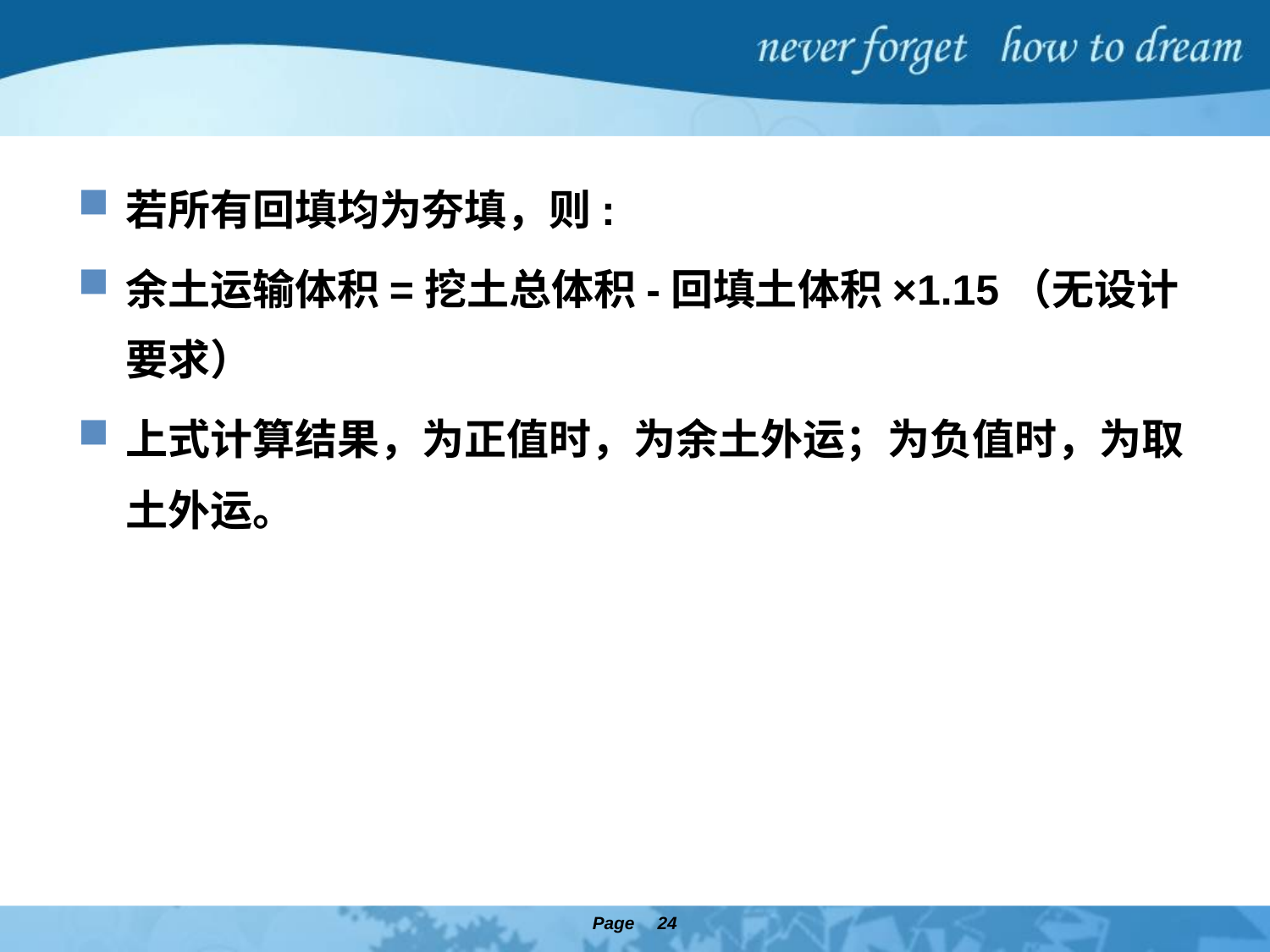

若所有回填均为夯填，则:
余土运输体积=挖土总体积-回填土体积×1.15（无设计要求）
上式计算结果，为正值时，为余土外运；为负值时，为取土外运。